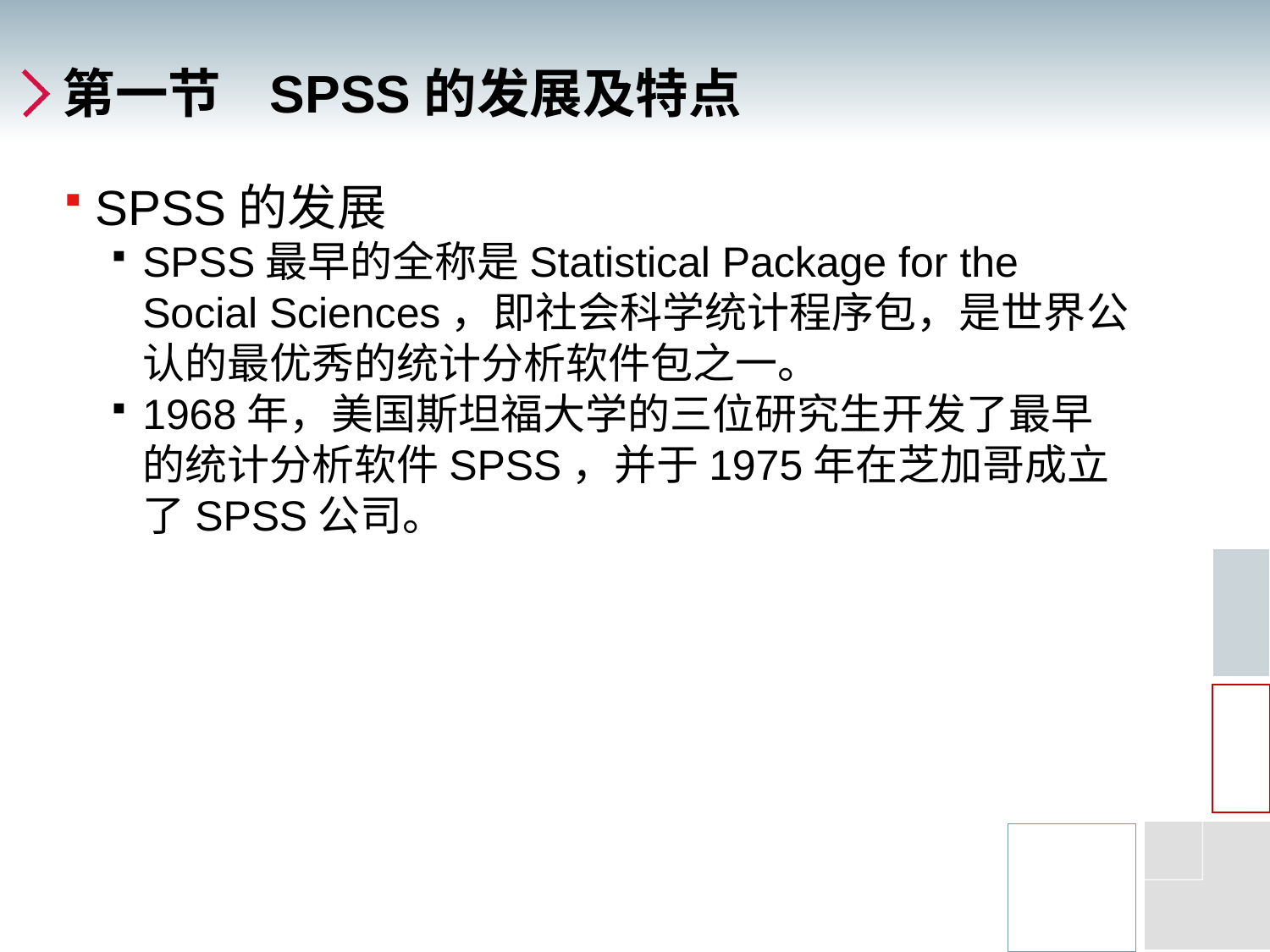

# 第一节   SPSS的发展及特点
SPSS的发展
SPSS最早的全称是Statistical Package for the Social Sciences，即社会科学统计程序包，是世界公认的最优秀的统计分析软件包之一。
1968年，美国斯坦福大学的三位研究生开发了最早的统计分析软件SPSS，并于1975年在芝加哥成立了SPSS公司。